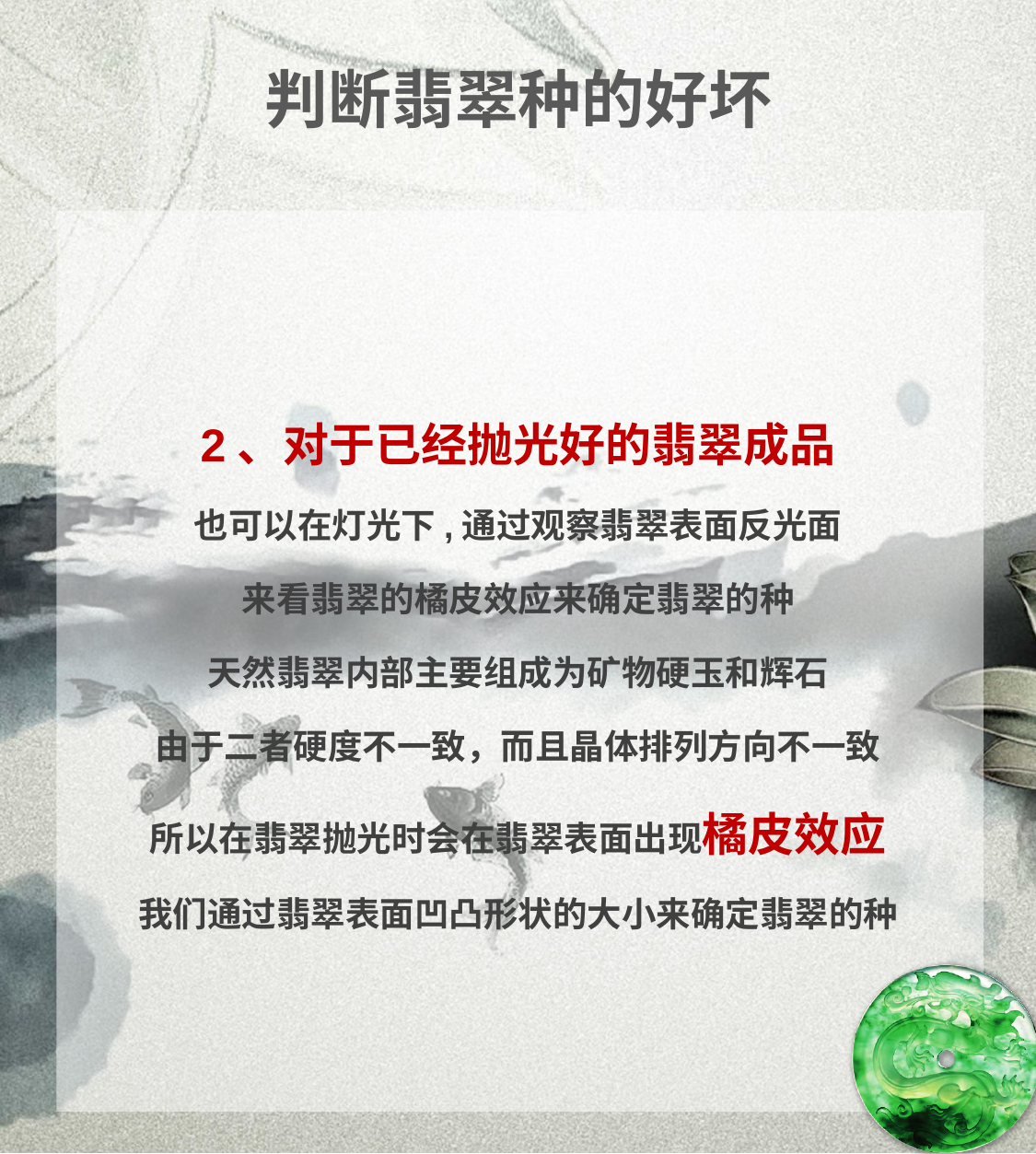

# 判断翡翠种的好坏
2、对于已经抛光好的翡翠成品
也可以在灯光下,通过观察翡翠表面反光面
来看翡翠的橘皮效应来确定翡翠的种
天然翡翠内部主要组成为矿物硬玉和辉石
由于二者硬度不一致，而且晶体排列方向不一致
所以在翡翠抛光时会在翡翠表面出现橘皮效应
我们通过翡翠表面凹凸形状的大小来确定翡翠的种